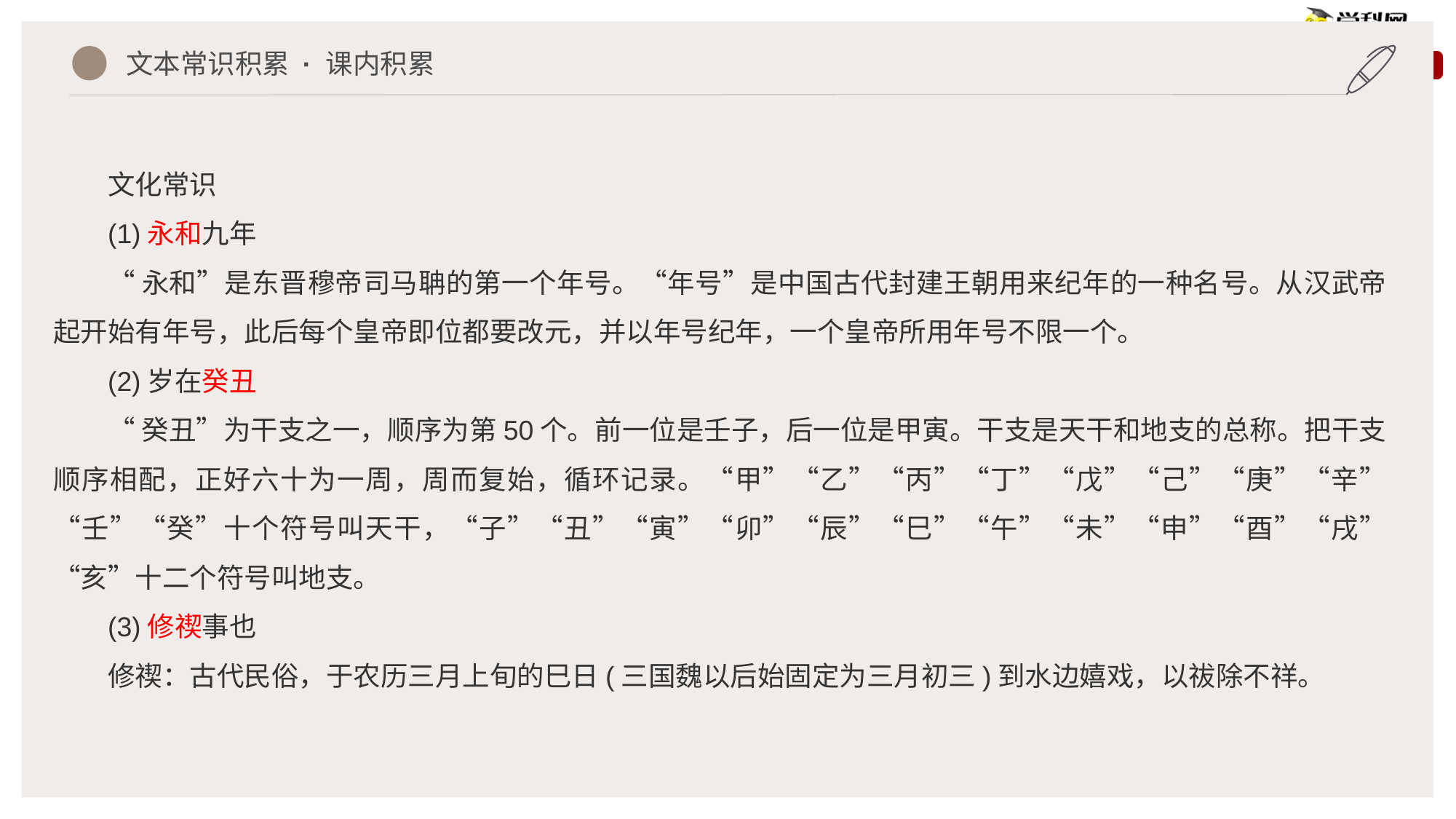

文本常识积累 · 课内积累

文化常识
(1)永和九年
“永和”是东晋穆帝司马聃的第一个年号。“年号”是中国古代封建王朝用来纪年的一种名号。从汉武帝起开始有年号，此后每个皇帝即位都要改元，并以年号纪年，一个皇帝所用年号不限一个。
(2)岁在癸丑
“癸丑”为干支之一，顺序为第50个。前一位是壬子，后一位是甲寅。干支是天干和地支的总称。把干支顺序相配，正好六十为一周，周而复始，循环记录。“甲”“乙”“丙”“丁”“戊”“己”“庚”“辛”“壬”“癸”十个符号叫天干，“子”“丑”“寅”“卯”“辰”“巳”“午”“未”“申”“酉”“戌”“亥”十二个符号叫地支。
(3)修禊事也
修禊：古代民俗，于农历三月上旬的巳日(三国魏以后始固定为三月初三)到水边嬉戏，以祓除不祥。